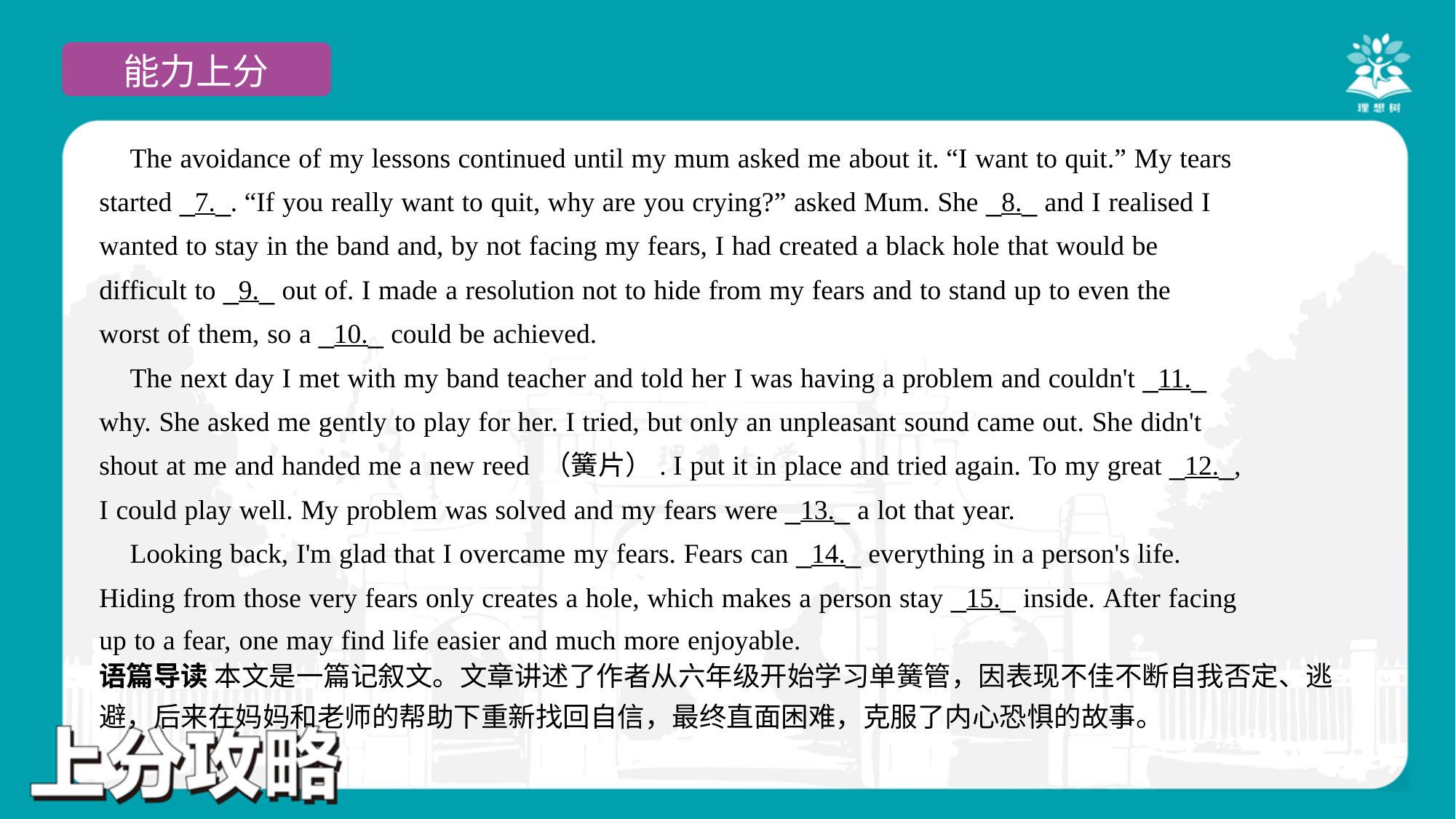

The avoidance of my lessons continued until my mum asked me about it. “I want to quit.” My tears
started _7._. “If you really want to quit, why are you crying?” asked Mum. She _8._ and I realised I
wanted to stay in the band and, by not facing my fears, I had created a black hole that would be
difficult to _9._ out of. I made a resolution not to hide from my fears and to stand up to even the
worst of them, so a _10._ could be achieved.
    The next day I met with my band teacher and told her I was having a problem and couldn't _11._
why. She asked me gently to play for her. I tried, but only an unpleasant sound came out. She didn't
shout at me and handed me a new reed （簧片）. I put it in place and tried again. To my great _12._,
I could play well. My problem was solved and my fears were _13._ a lot that year.
    Looking back, I'm glad that I overcame my fears. Fears can _14._ everything in a person's life.
Hiding from those very fears only creates a hole, which makes a person stay _15._ inside. After facing
up to a fear, one may find life easier and much more enjoyable.#6
语篇导读 本文是一篇记叙文。文章讲述了作者从六年级开始学习单簧管，因表现不佳不断自我否定、逃
避，后来在妈妈和老师的帮助下重新找回自信，最终直面困难，克服了内心恐惧的故事。